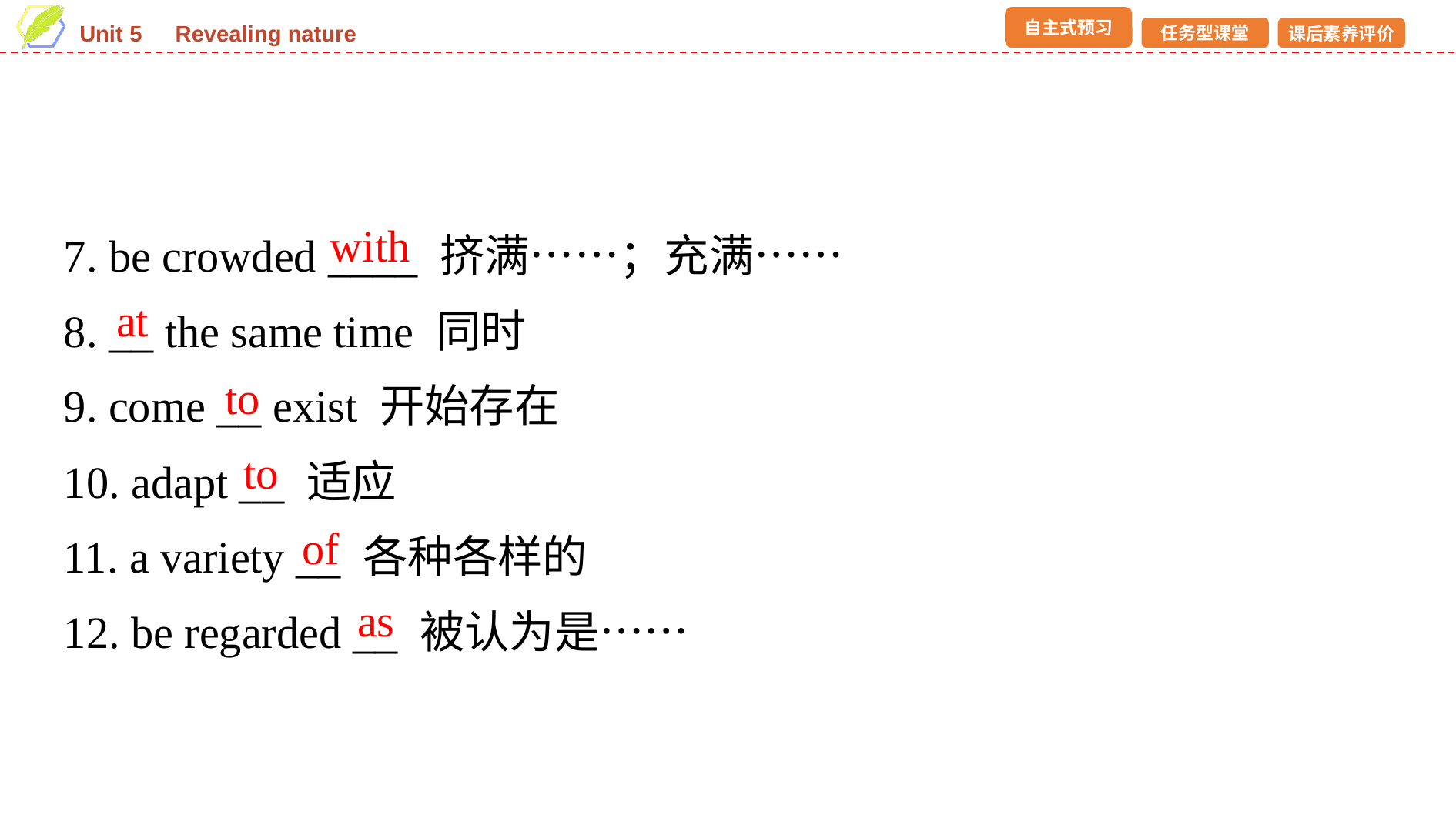

7. be crowded ____ 挤满……；充满……
8. __ the same time 同时
9. come __ exist 开始存在
10. adapt __ 适应
11. a variety __ 各种各样的
12. be regarded __ 被认为是……
with
at
to
to
of
as